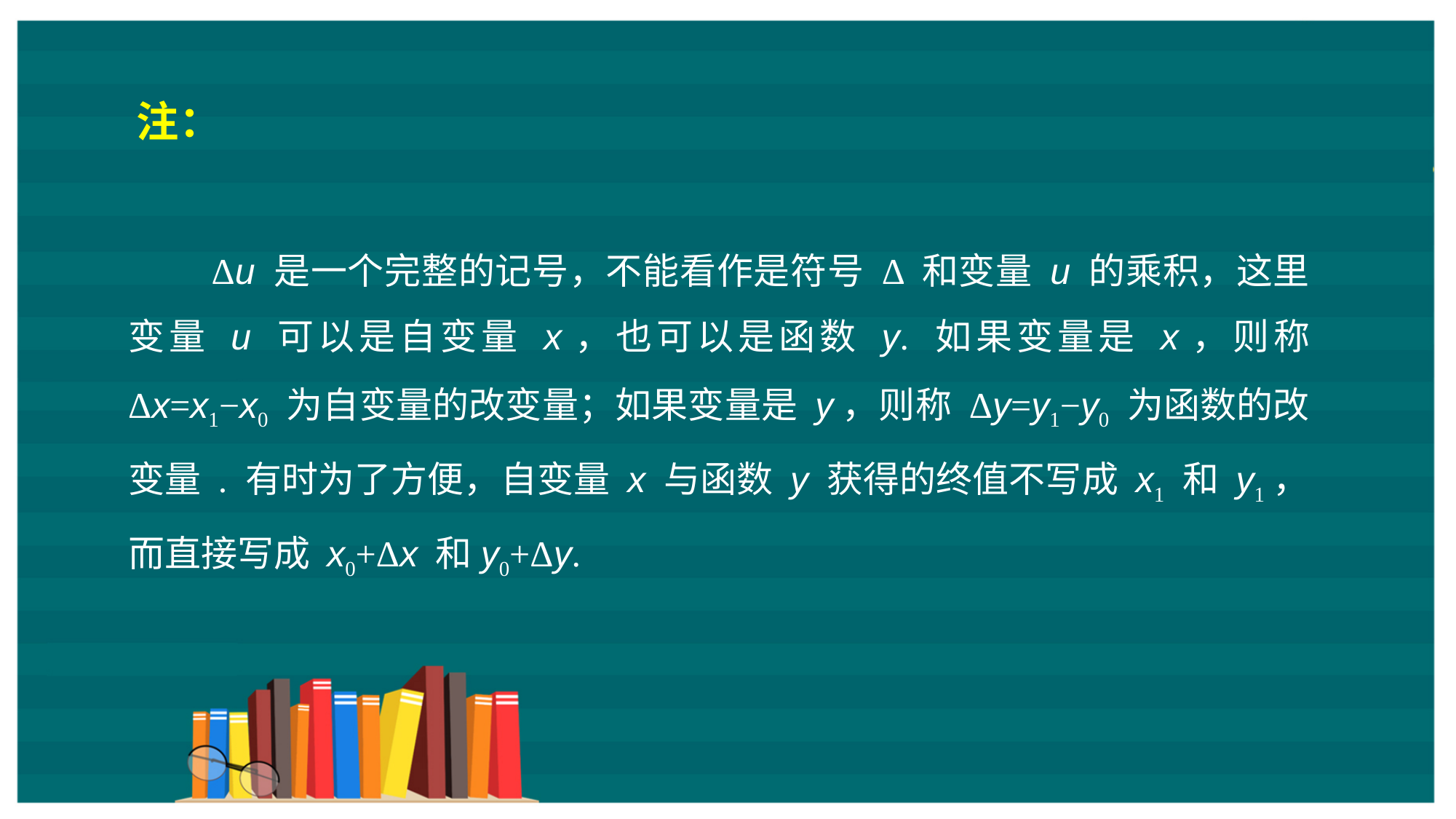

注：
 Δu 是一个完整的记号，不能看作是符号 Δ 和变量 u 的乘积，这里变量 u 可以是自变量 x，也可以是函数 y. 如果变量是 x，则称 Δx=x1−x0 为自变量的改变量；如果变量是 y，则称 Δy=y1−y0 为函数的改变量 . 有时为了方便，自变量 x 与函数 y 获得的终值不写成 x1 和 y1，而直接写成 x0+Δx 和y0+Δy.